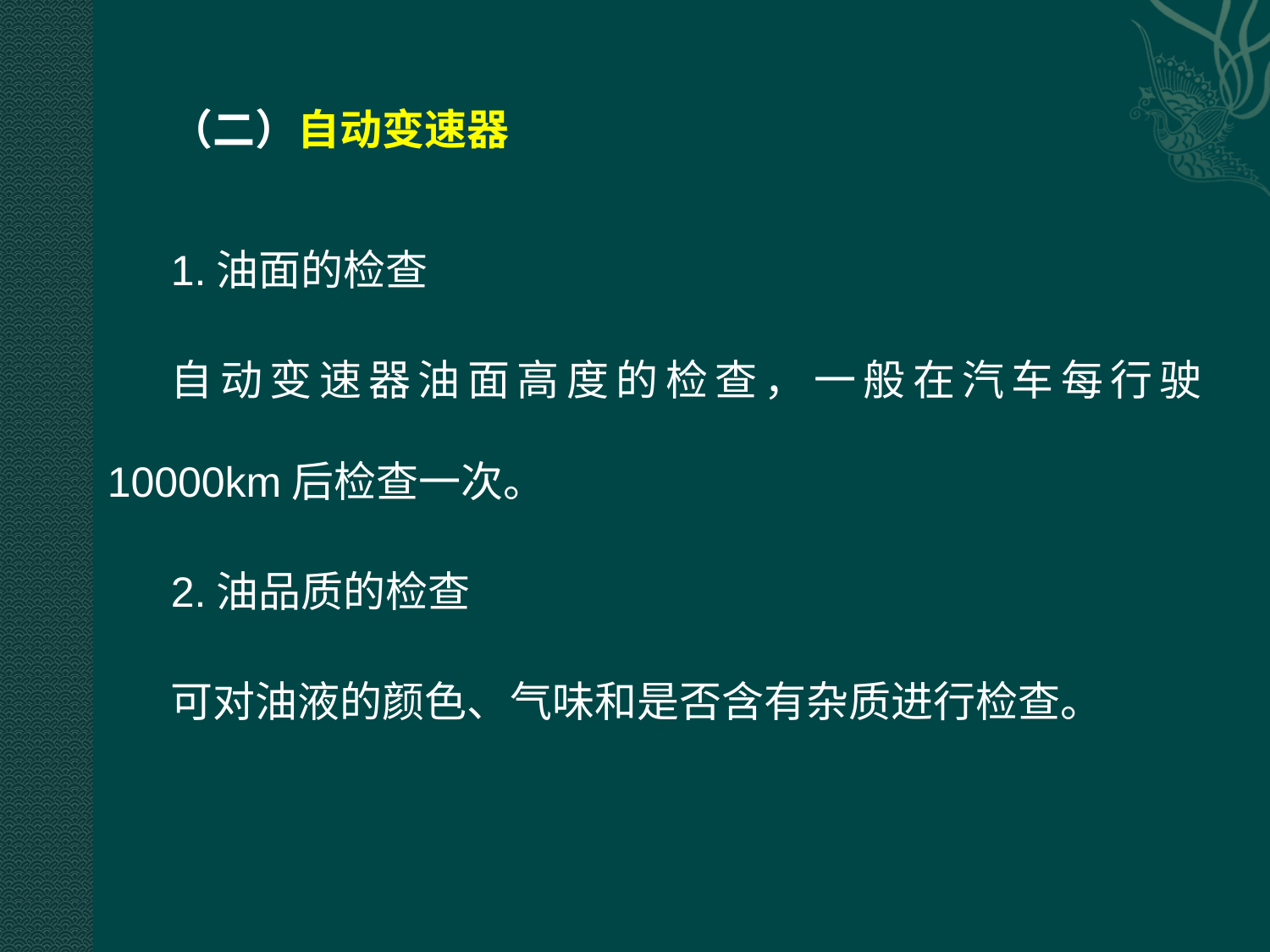

（二）自动变速器
1.油面的检查
自动变速器油面高度的检查，一般在汽车每行驶10000km后检查一次。
2.油品质的检查
可对油液的颜色、气味和是否含有杂质进行检查。